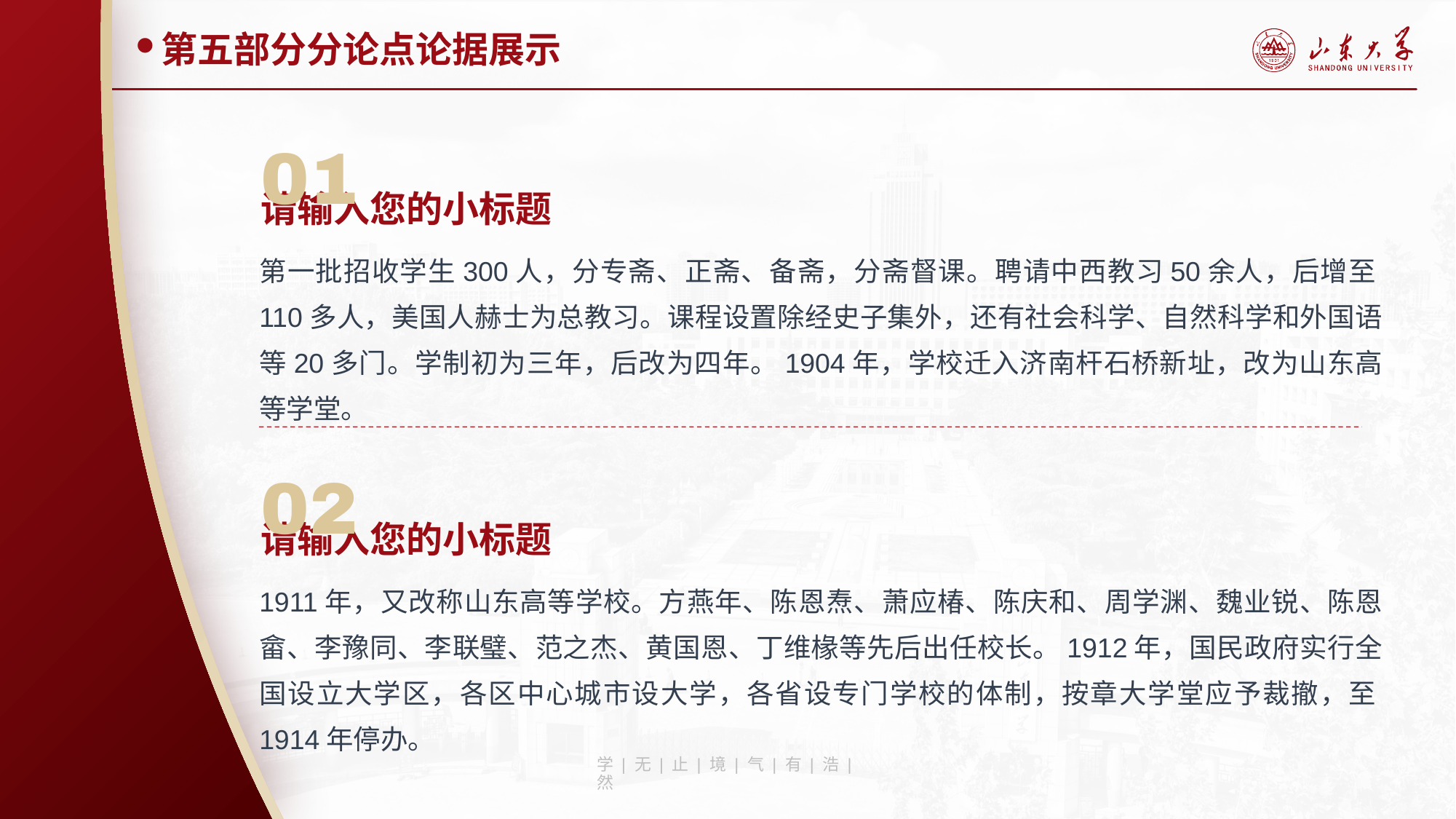

第五部分分论点论据展示
01
请输入您的小标题
第一批招收学生300人，分专斋、正斋、备斋，分斋督课。聘请中西教习50余人，后增至110多人，美国人赫士为总教习。课程设置除经史子集外，还有社会科学、自然科学和外国语等20多门。学制初为三年，后改为四年。1904年，学校迁入济南杆石桥新址，改为山东高等学堂。
02
请输入您的小标题
1911年，又改称山东高等学校。方燕年、陈恩焘、萧应椿、陈庆和、周学渊、魏业锐、陈恩畲、李豫同、李联璧、范之杰、黄国恩、丁维椽等先后出任校长。1912年，国民政府实行全国设立大学区，各区中心城市设大学，各省设专门学校的体制，按章大学堂应予裁撤，至1914年停办。